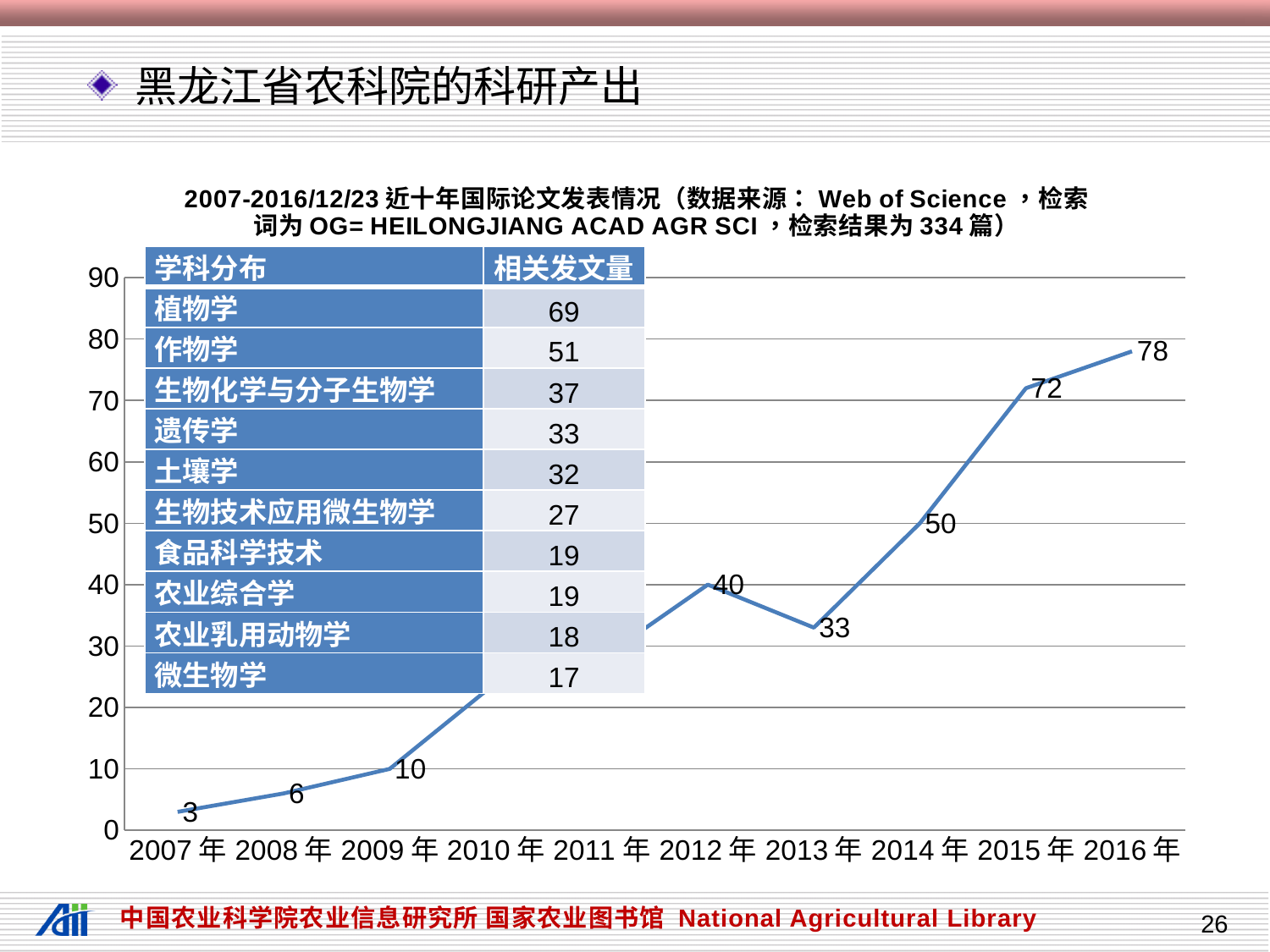

# 黑龙江省农科院的科研产出

### Chart: 2007-2016/12/23近十年国际论文发表情况（数据来源：Web of Science，检索词为OG= HEILONGJIANG ACAD AGR SCI，检索结果为334篇）

| Category | 发文量 |
|---|---|
| 2007年 | 3.0 |
| 2008年 | 6.0 |
| 2009年 | 10.0 |
| 2010年 | 24.0 |
| 2011年 | 28.0 |
| 2012年 | 40.0 |
| 2013年 | 33.0 |
| 2014年 | 50.0 |
| 2015年 | 72.0 |
| 2016年 | 78.0 |
| 学科分布 | 相关发文量 |
| --- | --- |
| 植物学 | 69 |
| 作物学 | 51 |
| 生物化学与分子生物学 | 37 |
| 遗传学 | 33 |
| 土壤学 | 32 |
| 生物技术应用微生物学 | 27 |
| 食品科学技术 | 19 |
| 农业综合学 | 19 |
| 农业乳用动物学 | 18 |
| 微生物学 | 17 |
26